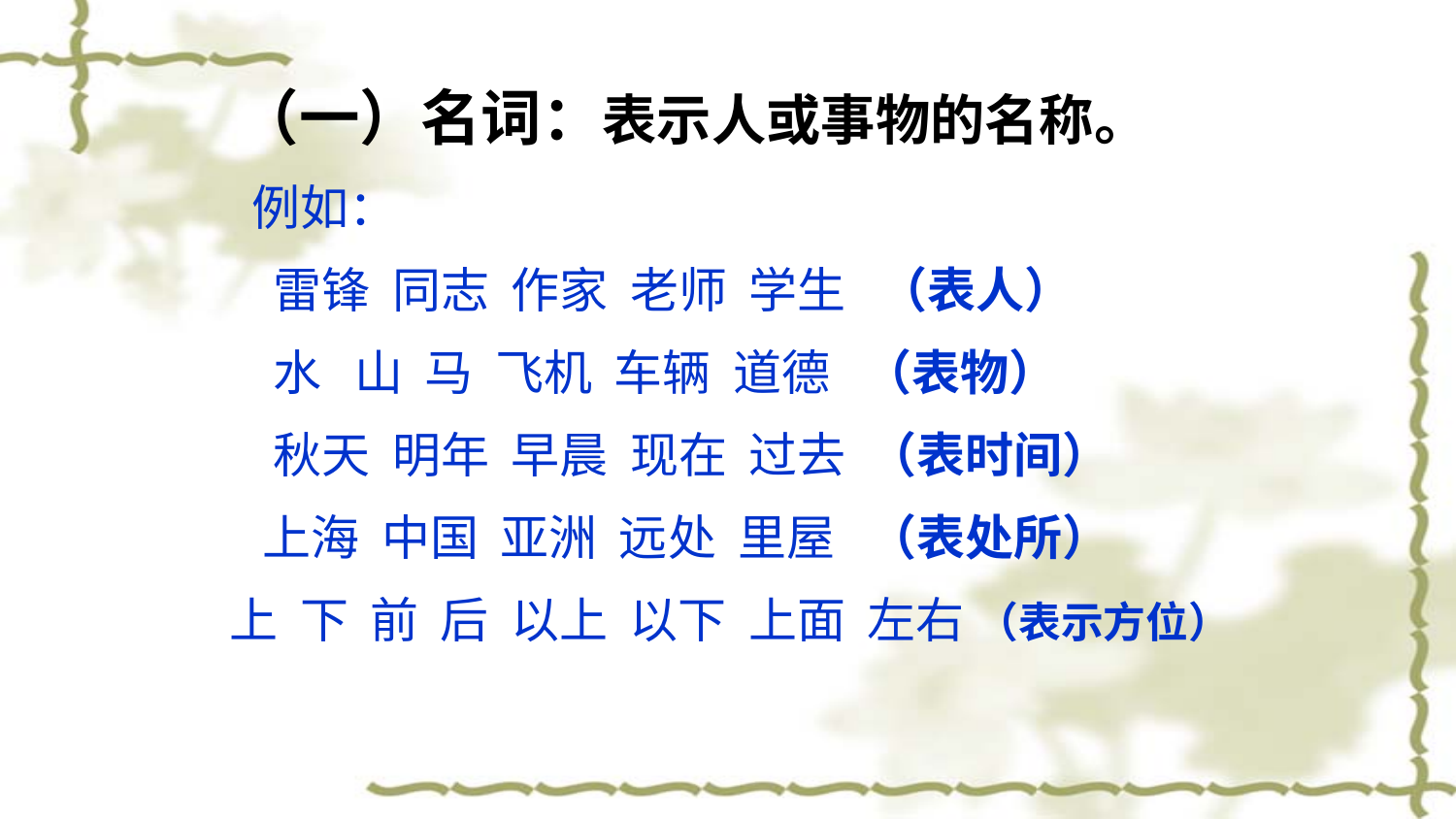

（一）名词：表示人或事物的名称。
    例如：
      雷锋  同志  作家  老师  学生   （表人）
      水   山  马  飞机  车辆  道德   （表物）
      秋天  明年  早晨  现在  过去  （表时间）
     上海  中国  亚洲  远处  里屋   （表处所）
  上  下  前  后  以上  以下  上面  左右 （表示方位）